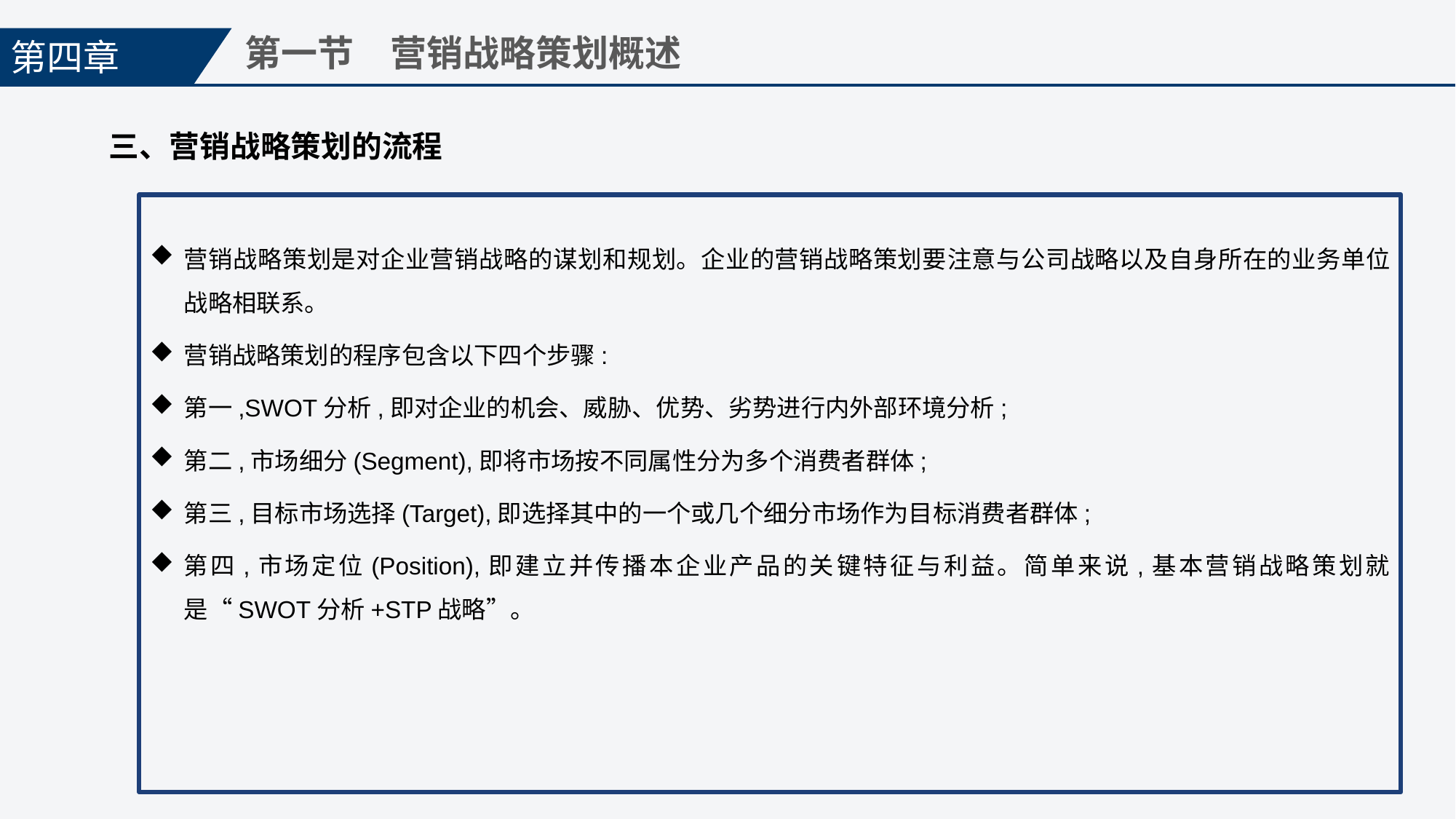

第四章
第一节　营销战略策划概述
三、营销战略策划的流程

营销战略策划是对企业营销战略的谋划和规划。企业的营销战略策划要注意与公司战略以及自身所在的业务单位战略相联系。
营销战略策划的程序包含以下四个步骤:
第一,SWOT分析,即对企业的机会、威胁、优势、劣势进行内外部环境分析;
第二,市场细分(Segment),即将市场按不同属性分为多个消费者群体;
第三,目标市场选择(Target),即选择其中的一个或几个细分市场作为目标消费者群体;
第四,市场定位(Position),即建立并传播本企业产品的关键特征与利益。简单来说,基本营销战略策划就是“SWOT分析+STP战略”。